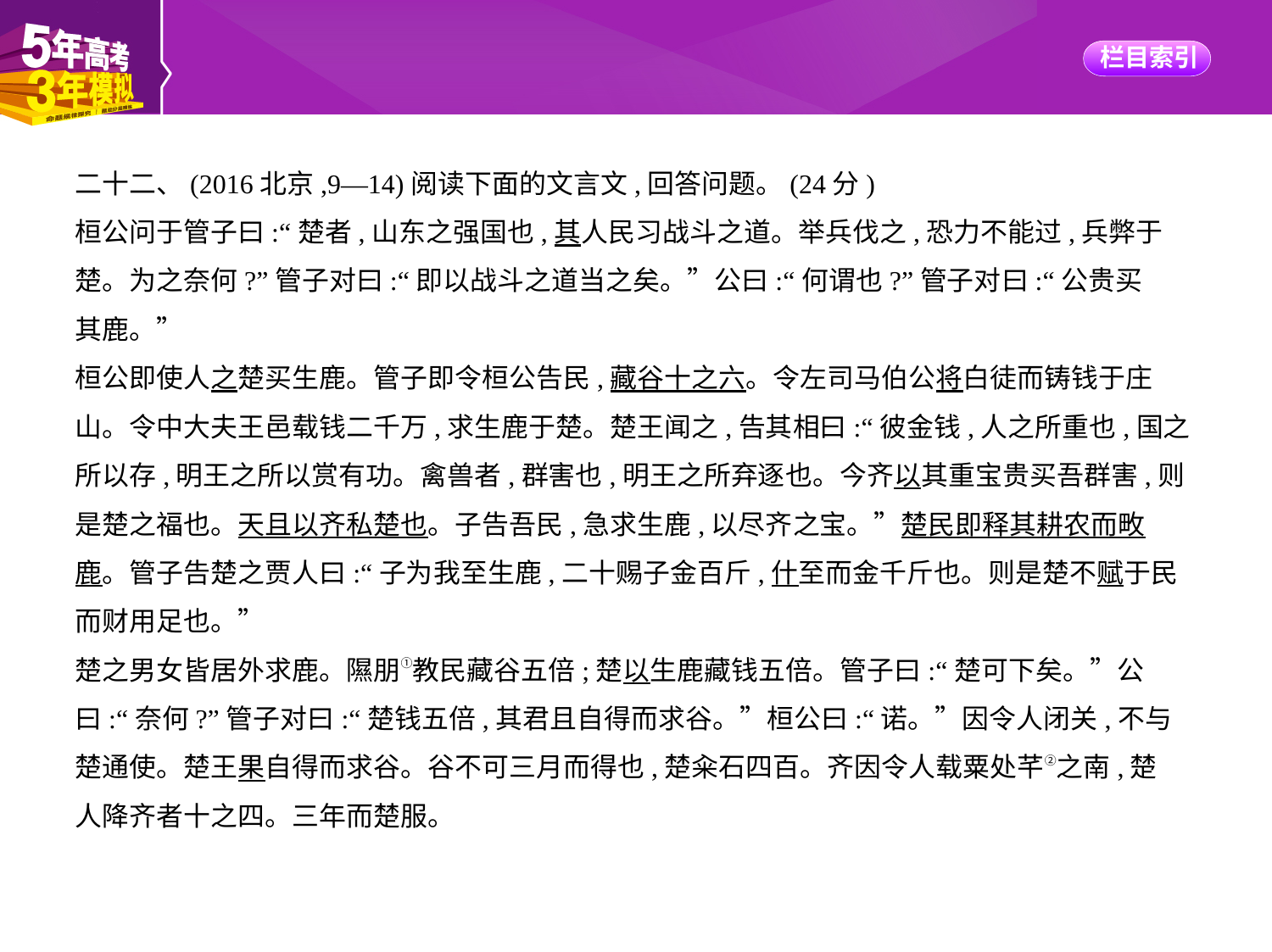

二十二、(2016北京,9—14)阅读下面的文言文,回答问题。(24分)
桓公问于管子曰:“楚者,山东之强国也,其人民习战斗之道。举兵伐之,恐力不能过,兵弊于
楚。为之奈何?”管子对曰:“即以战斗之道当之矣。”公曰:“何谓也?”管子对曰:“公贵买
其鹿。”
桓公即使人之楚买生鹿。管子即令桓公告民,藏谷十之六。令左司马伯公将白徒而铸钱于庄
山。令中大夫王邑载钱二千万,求生鹿于楚。楚王闻之,告其相曰:“彼金钱,人之所重也,国之
所以存,明王之所以赏有功。禽兽者,群害也,明王之所弃逐也。今齐以其重宝贵买吾群害,则
是楚之福也。天且以齐私楚也。子告吾民,急求生鹿,以尽齐之宝。”楚民即释其耕农而畋
鹿。管子告楚之贾人曰:“子为我至生鹿,二十赐子金百斤,什至而金千斤也。则是楚不赋于民
而财用足也。”
楚之男女皆居外求鹿。隰朋①教民藏谷五倍;楚以生鹿藏钱五倍。管子曰:“楚可下矣。”公
曰:“奈何?”管子对曰:“楚钱五倍,其君且自得而求谷。”桓公曰:“诺。”因令人闭关,不与
楚通使。楚王果自得而求谷。谷不可三月而得也,楚籴石四百。齐因令人载粟处芊②之南,楚
人降齐者十之四。三年而楚服。